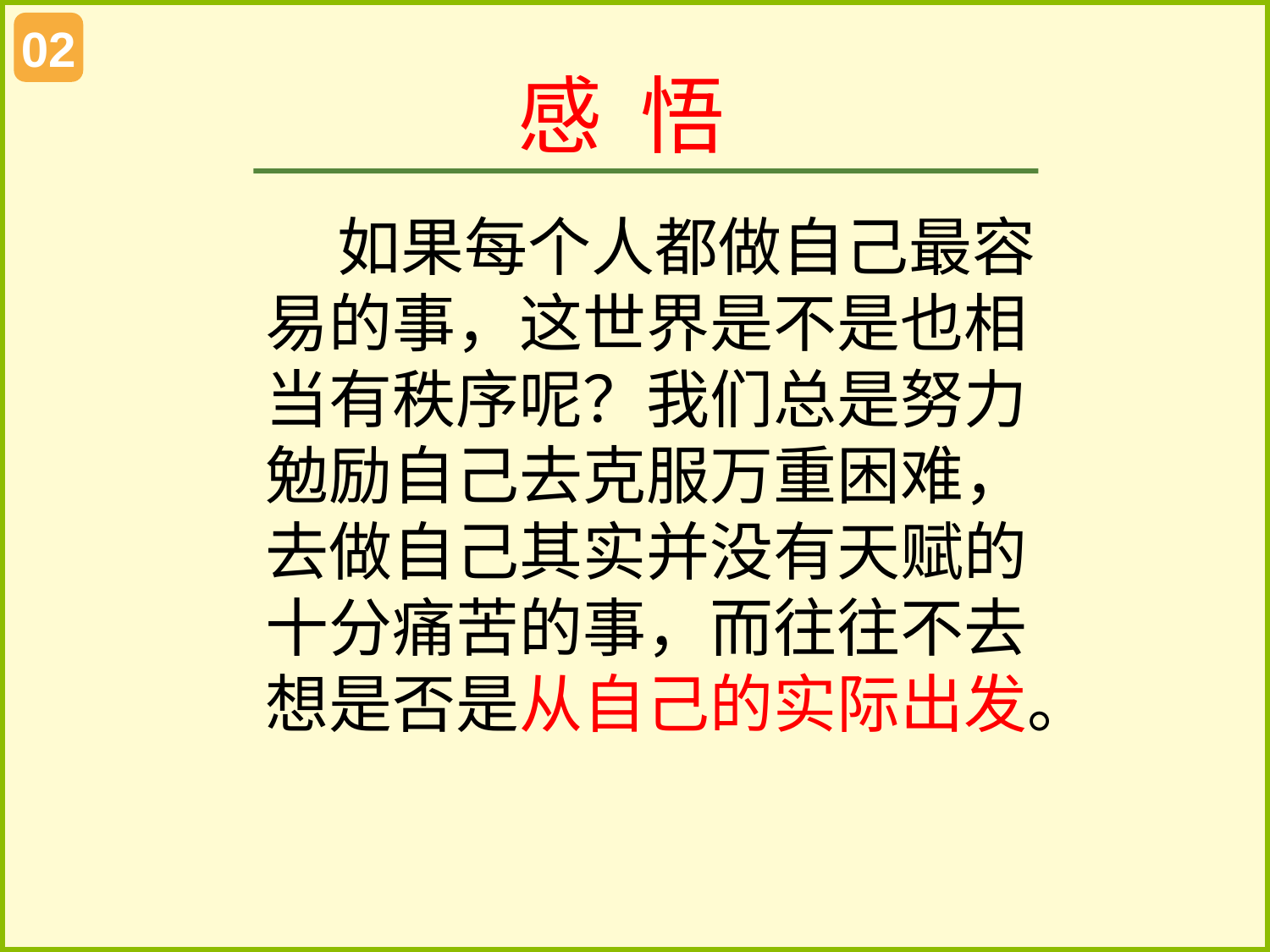

02
感  悟

    如果每个人都做自己最容易的事，这世界是不是也相当有秩序呢？我们总是努力勉励自己去克服万重困难，去做自己其实并没有天赋的十分痛苦的事，而往往不去想是否是从自己的实际出发。